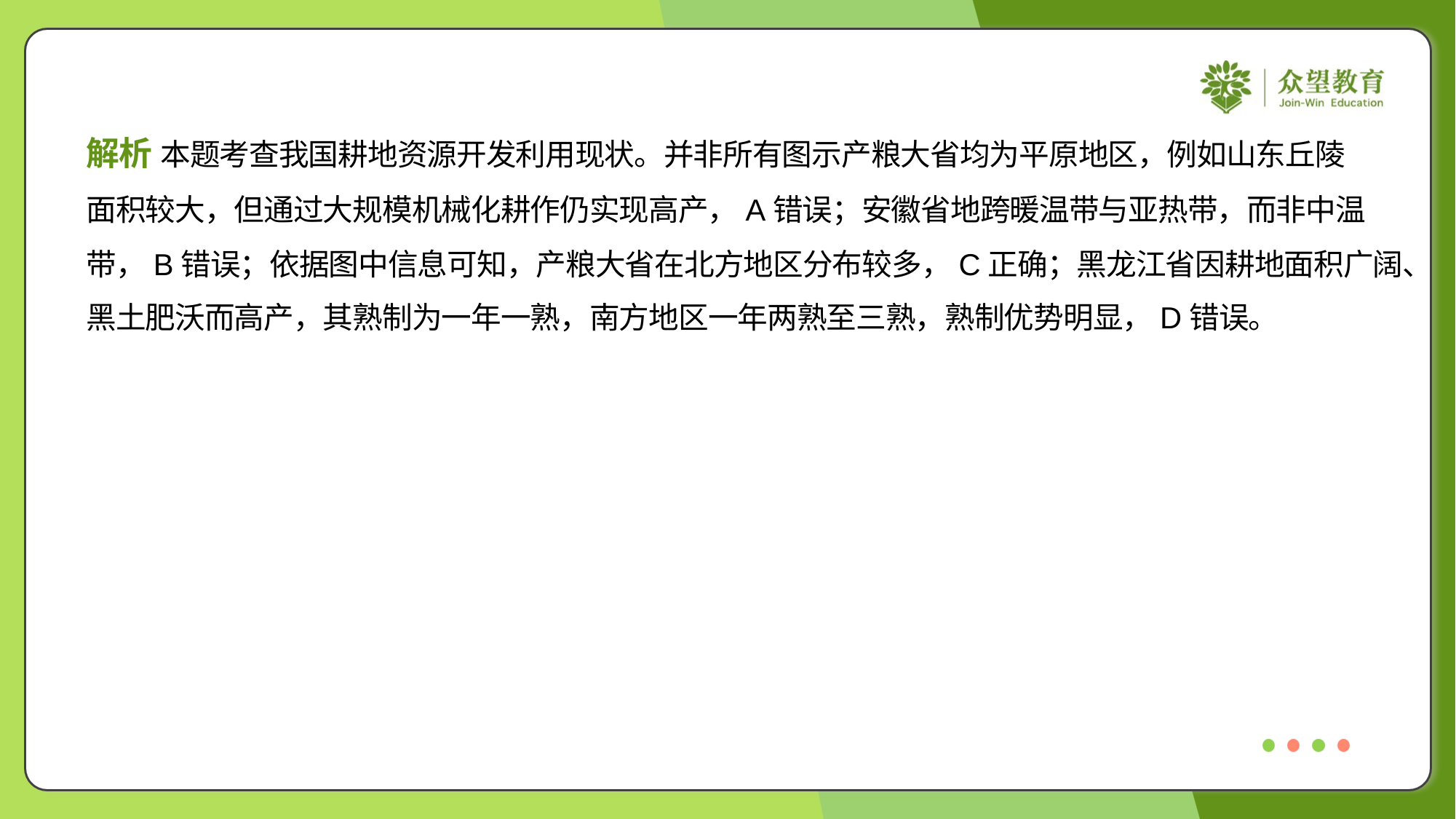

解析 本题考查我国耕地资源开发利用现状。并非所有图示产粮大省均为平原地区，例如山东丘陵
面积较大，但通过大规模机械化耕作仍实现高产，A错误；安徽省地跨暖温带与亚热带，而非中温
带，B错误；依据图中信息可知，产粮大省在北方地区分布较多，C正确；黑龙江省因耕地面积广阔、
黑土肥沃而高产，其熟制为一年一熟，南方地区一年两熟至三熟，熟制优势明显，D错误。